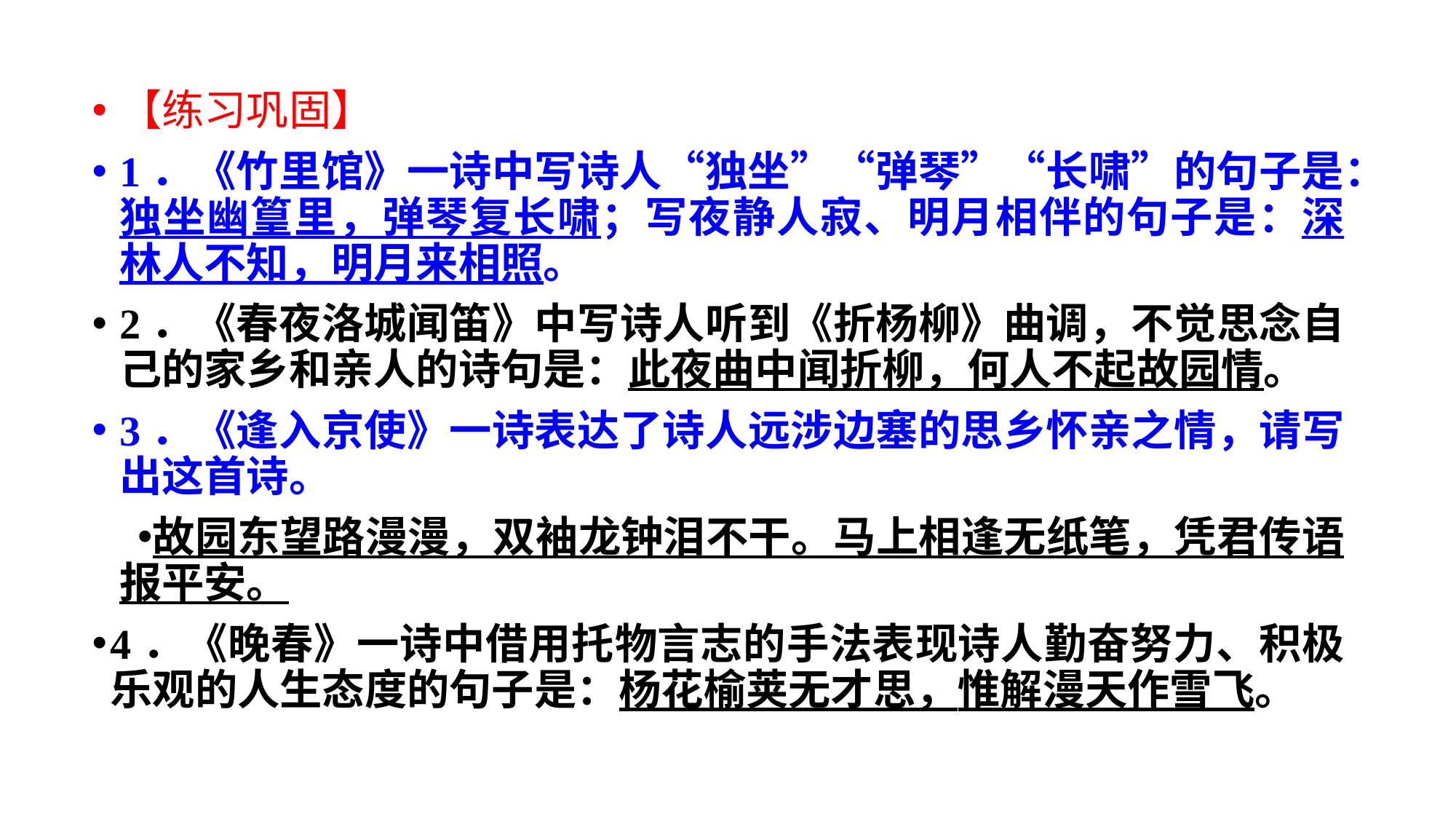

【练习巩固】
1．《竹里馆》一诗中写诗人“独坐”“弹琴”“长啸”的句子是：独坐幽篁里，弹琴复长啸；写夜静人寂、明月相伴的句子是：深林人不知，明月来相照。
2．《春夜洛城闻笛》中写诗人听到《折杨柳》曲调，不觉思念自己的家乡和亲人的诗句是：此夜曲中闻折柳，何人不起故园情。
3．《逢入京使》一诗表达了诗人远涉边塞的思乡怀亲之情，请写出这首诗。
故园东望路漫漫，双袖龙钟泪不干。马上相逢无纸笔，凭君传语报平安。
4．《晚春》一诗中借用托物言志的手法表现诗人勤奋努力、积极乐观的人生态度的句子是：杨花榆荚无才思，惟解漫天作雪飞。